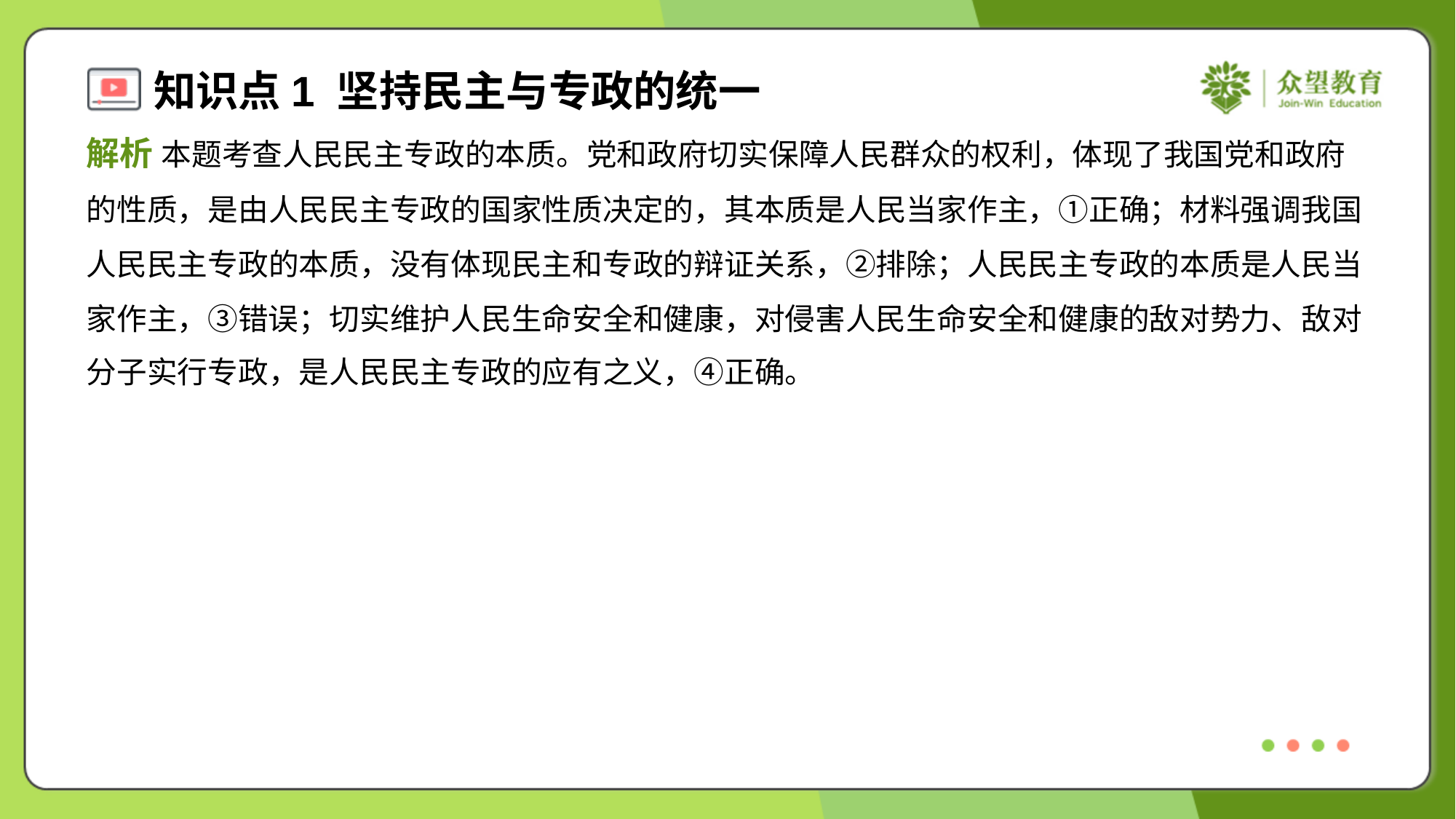

解析 本题考查人民民主专政的本质。党和政府切实保障人民群众的权利，体现了我国党和政府
的性质，是由人民民主专政的国家性质决定的，其本质是人民当家作主，①正确；材料强调我国
人民民主专政的本质，没有体现民主和专政的辩证关系，②排除；人民民主专政的本质是人民当
家作主，③错误；切实维护人民生命安全和健康，对侵害人民生命安全和健康的敌对势力、敌对
分子实行专政，是人民民主专政的应有之义，④正确。